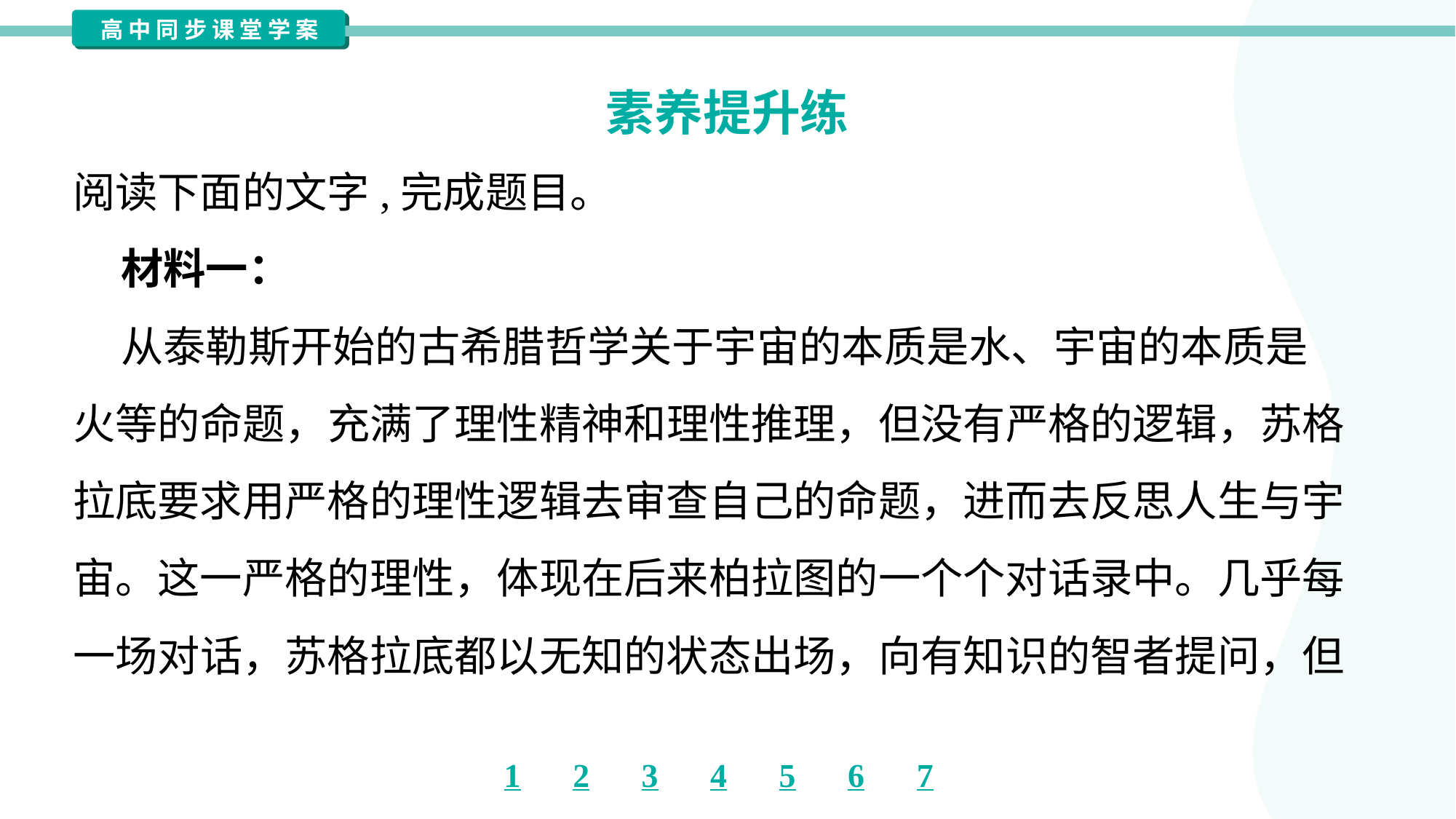

素养提升练
阅读下面的文字,完成题目。
    材料一：
    从泰勒斯开始的古希腊哲学关于宇宙的本质是水、宇宙的本质是
火等的命题，充满了理性精神和理性推理，但没有严格的逻辑，苏格
拉底要求用严格的理性逻辑去审查自己的命题，进而去反思人生与宇
宙。这一严格的理性，体现在后来柏拉图的一个个对话录中。几乎每
一场对话，苏格拉底都以无知的状态出场，向有知识的智者提问，但